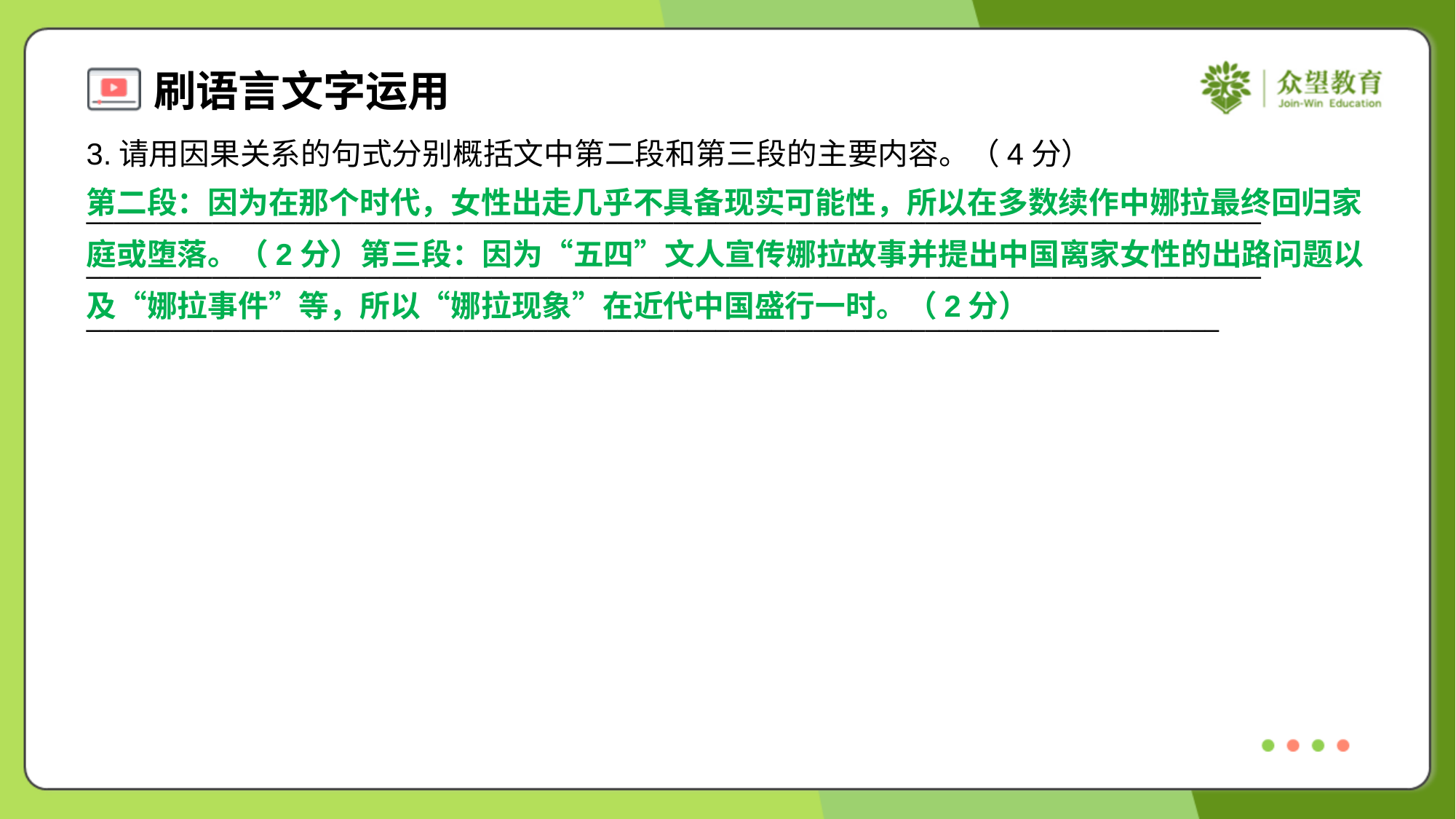

3.请用因果关系的句式分别概括文中第二段和第三段的主要内容。（4分）
第二段：因为在那个时代，女性出走几乎不具备现实可能性，所以在多数续作中娜拉最终回归家
庭或堕落。（2分）第三段：因为“五四”文人宣传娜拉故事并提出中国离家女性的出路问题以
及“娜拉事件”等，所以“娜拉现象”在近代中国盛行一时。（2分）
____________________________________________________________________________________
____________________________________________________________________________________
_________________________________________________________________________________